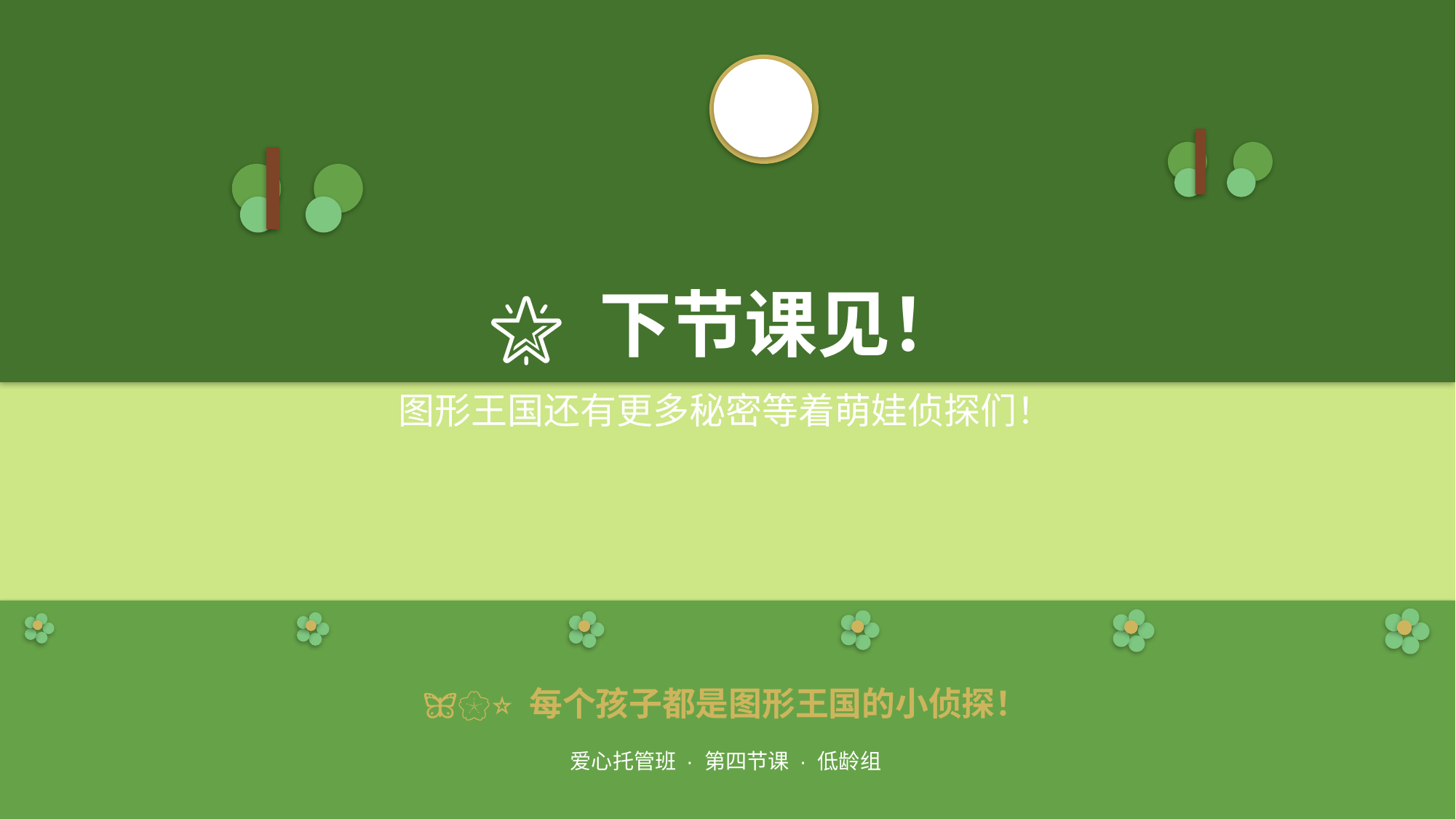

🌟 下节课见！
图形王国还有更多秘密等着萌娃侦探们！

🦋🌸⭐ 每个孩子都是图形王国的小侦探！
爱心托管班 · 第四节课 · 低龄组